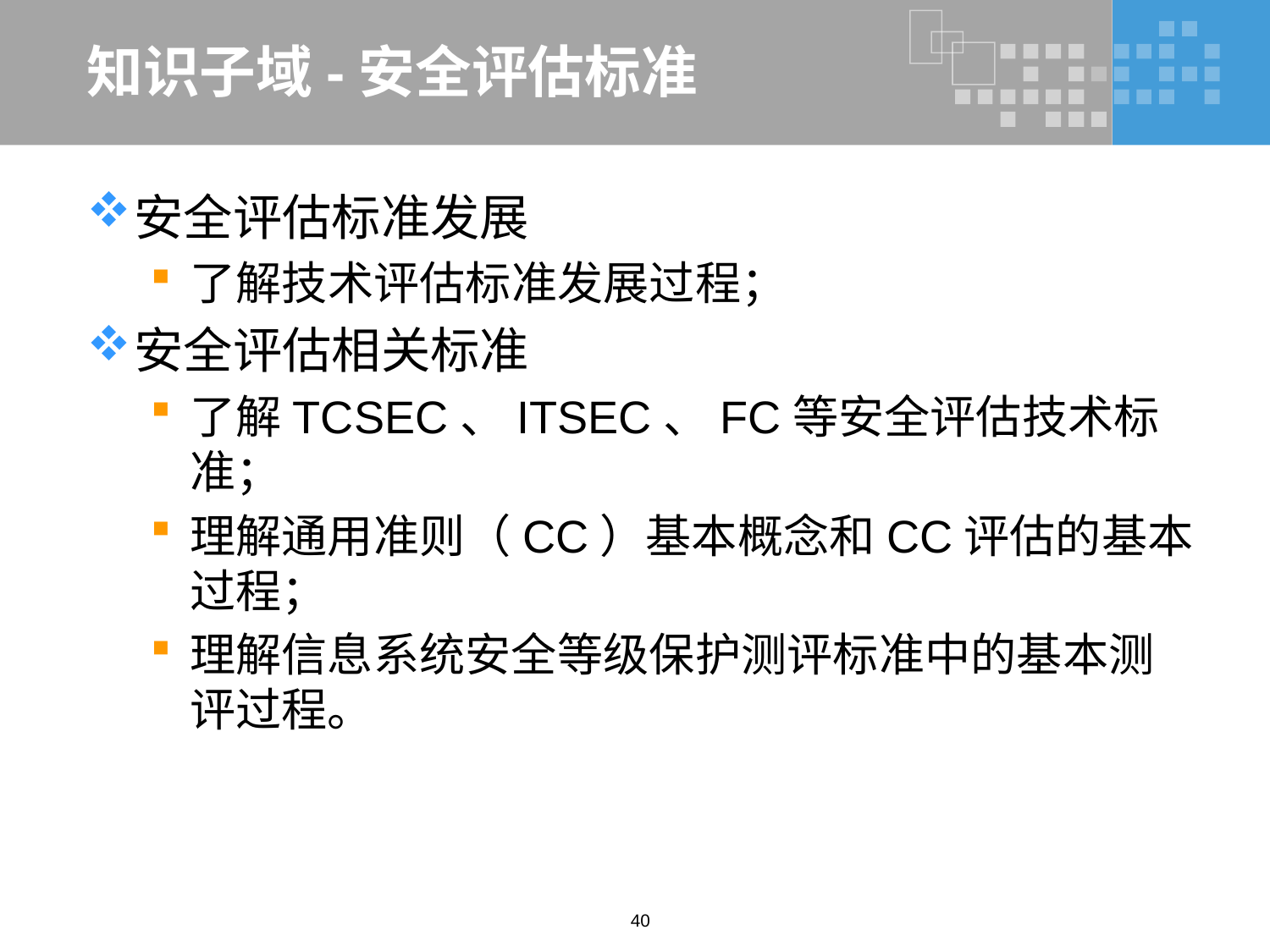

# 知识子域-安全评估标准
安全评估标准发展
了解技术评估标准发展过程；
安全评估相关标准
了解TCSEC、ITSEC、FC等安全评估技术标准；
理解通用准则（CC）基本概念和CC评估的基本过程；
理解信息系统安全等级保护测评标准中的基本测评过程。

40